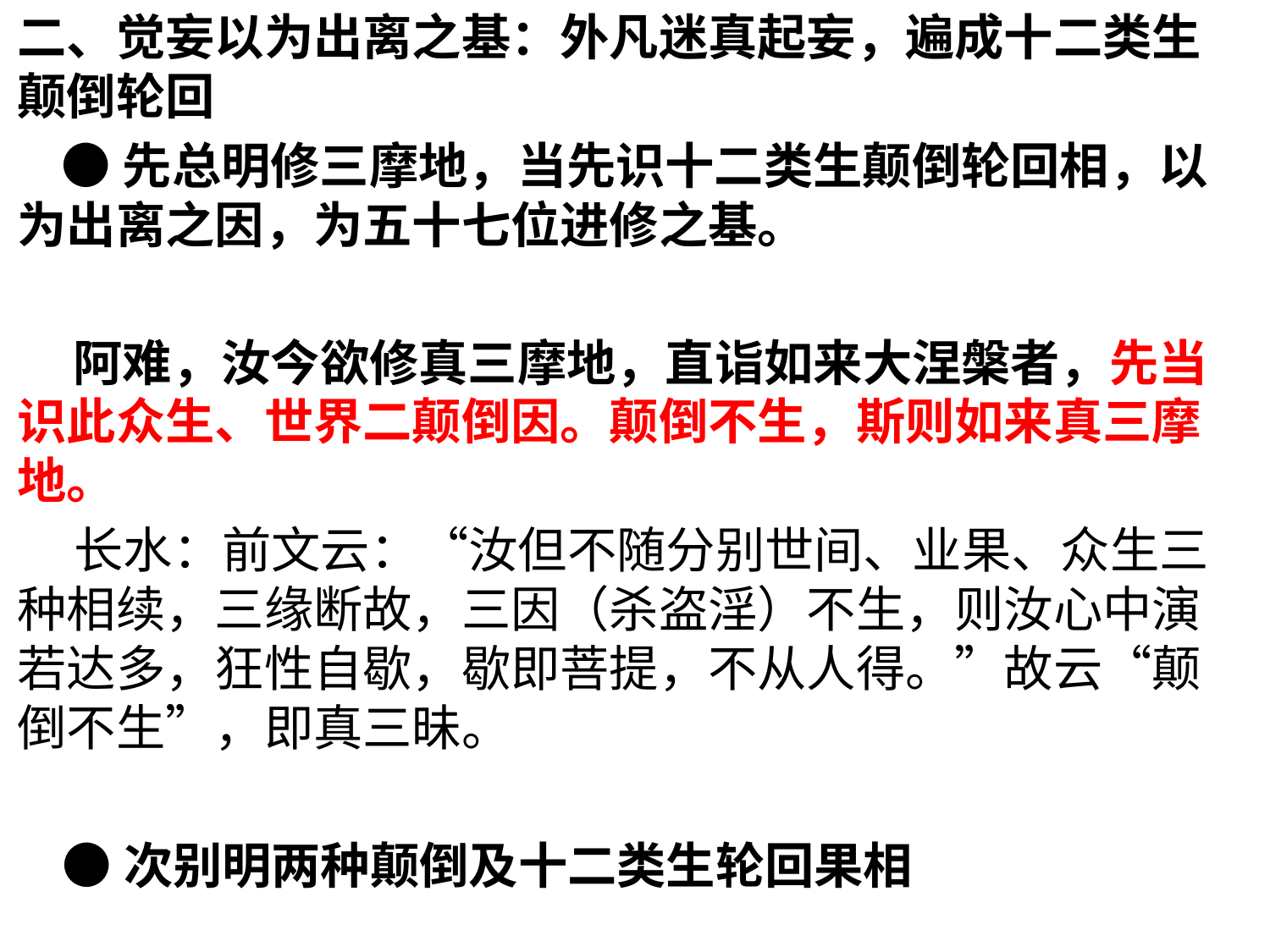

二、觉妄以为出离之基：外凡迷真起妄，遍成十二类生颠倒轮回
    ●先总明修三摩地，当先识十二类生颠倒轮回相，以为出离之因，为五十七位进修之基。

    阿难，汝今欲修真三摩地，直诣如来大涅槃者，先当识此众生、世界二颠倒因。颠倒不生，斯则如来真三摩地。
    长水：前文云：“汝但不随分别世间、业果、众生三种相续，三缘断故，三因（杀盗淫）不生，则汝心中演若达多，狂性自歇，歇即菩提，不从人得。”故云“颠倒不生”，即真三昧。

    ●次别明两种颠倒及十二类生轮回果相